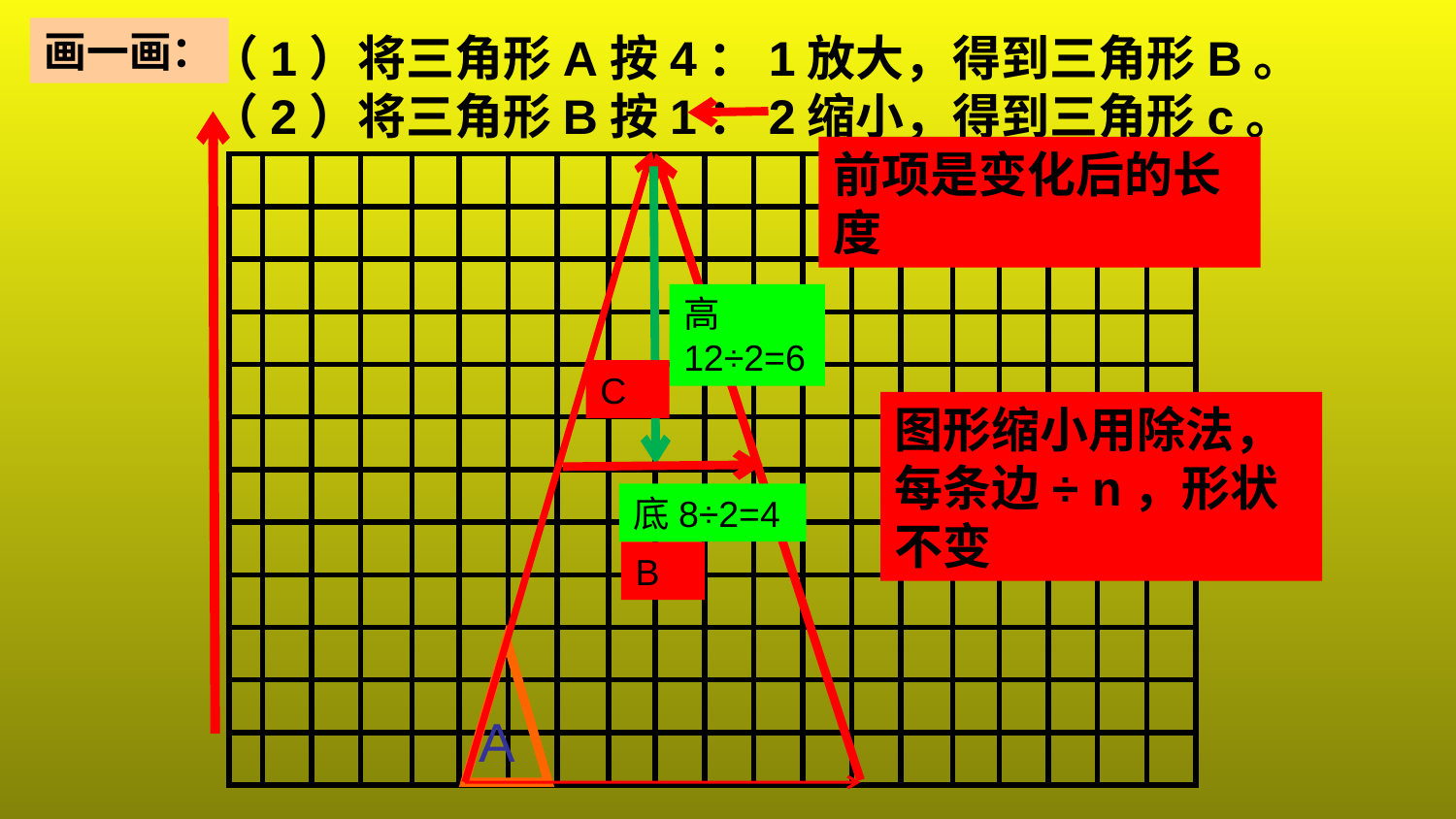

画一画：
（1）将三角形A按4：1放大，得到三角形B。
（2）将三角形B按1：2缩小，得到三角形c。
前项是变化后的长度
|  |  |  |  |  |  |  |  |  |  |  |  |  |  |  |  |  |  |  |  |
| --- | --- | --- | --- | --- | --- | --- | --- | --- | --- | --- | --- | --- | --- | --- | --- | --- | --- | --- | --- |
|  |  |  |  |  |  |  |  |  |  |  |  |  |  |  |  |  |  |  |  |
|  |  |  |  |  |  |  |  |  |  |  |  |  |  |  |  |  |  |  |  |
|  |  |  |  |  |  |  |  |  |  |  |  |  |  |  |  |  |  |  |  |
|  |  |  |  |  |  |  |  |  |  |  |  |  |  |  |  |  |  |  |  |
|  |  |  |  |  |  |  |  |  |  |  |  |  |  |  |  |  |  |  |  |
|  |  |  |  |  |  |  |  |  |  |  |  |  |  |  |  |  |  |  |  |
|  |  |  |  |  |  |  |  |  |  |  |  |  |  |  |  |  |  |  |  |
|  |  |  |  |  |  |  |  |  |  |  |  |  |  |  |  |  |  |  |  |
|  |  |  |  |  |  |  |  |  |  |  |  |  |  |  |  |  |  |  |  |
|  |  |  |  |  |  |  |  |  |  |  |  |  |  |  |  |  |  |  |  |
|  |  |  |  |  |  |  |  |  |  |  |  |  |  |  |  |  |  |  |  |
高
12÷2=6
C
图形缩小用除法，每条边÷ n，形状不变
底8÷2=4
B

A